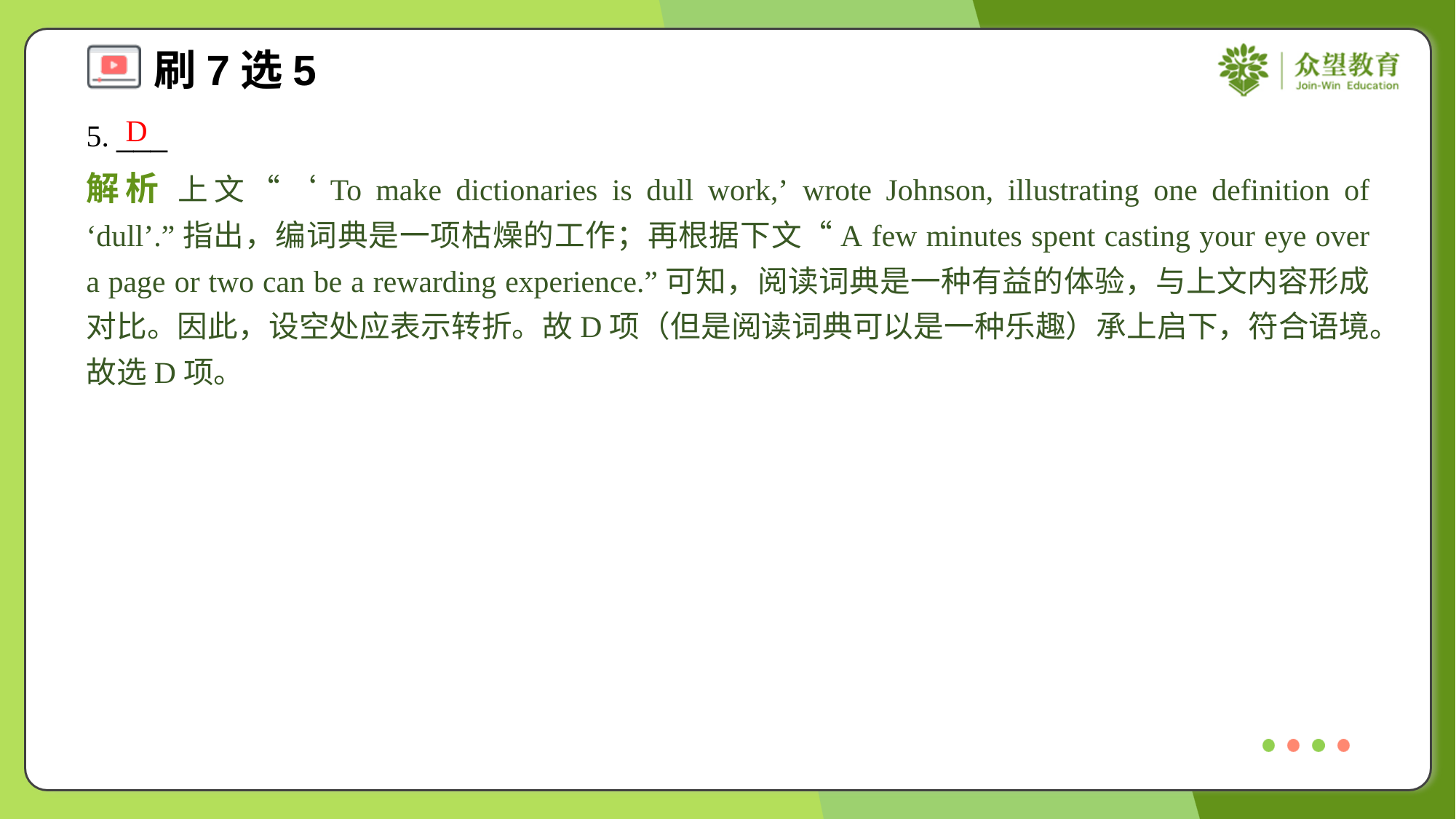

D
5. ___
解析 上文“‘To make dictionaries is dull work,’ wrote Johnson, illustrating one definition of ‘dull’.”指出，编词典是一项枯燥的工作；再根据下文“A few minutes spent casting your eye over a page or two can be a rewarding experience.”可知，阅读词典是一种有益的体验，与上文内容形成对比。因此，设空处应表示转折。故D项（但是阅读词典可以是一种乐趣）承上启下，符合语境。故选D项。